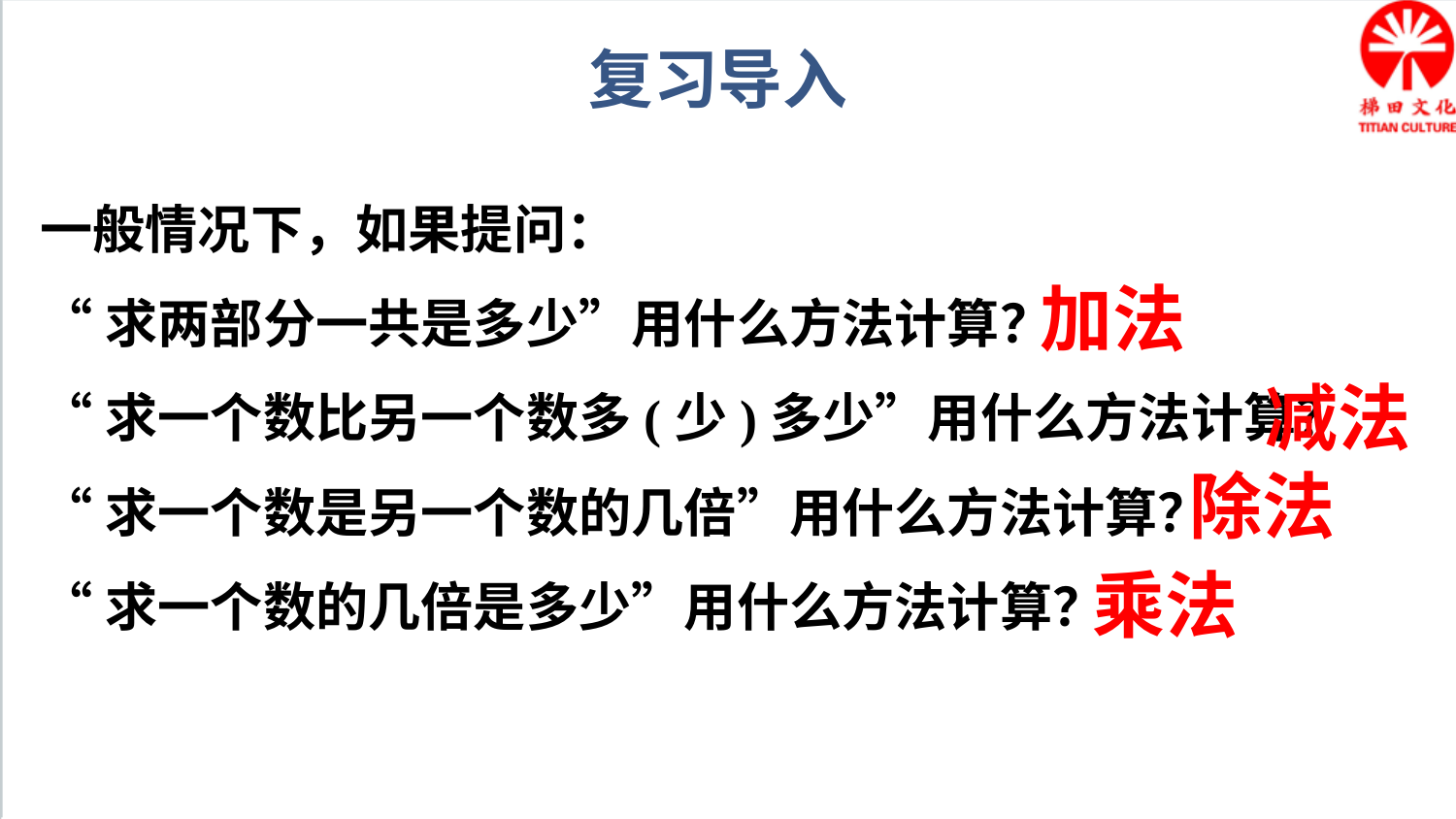

复习导入
一般情况下，如果提问：
“求两部分一共是多少”用什么方法计算？
“求一个数比另一个数多(少)多少”用什么方法计算？
“求一个数是另一个数的几倍”用什么方法计算？
“求一个数的几倍是多少”用什么方法计算？
加法
减法
除法
乘法